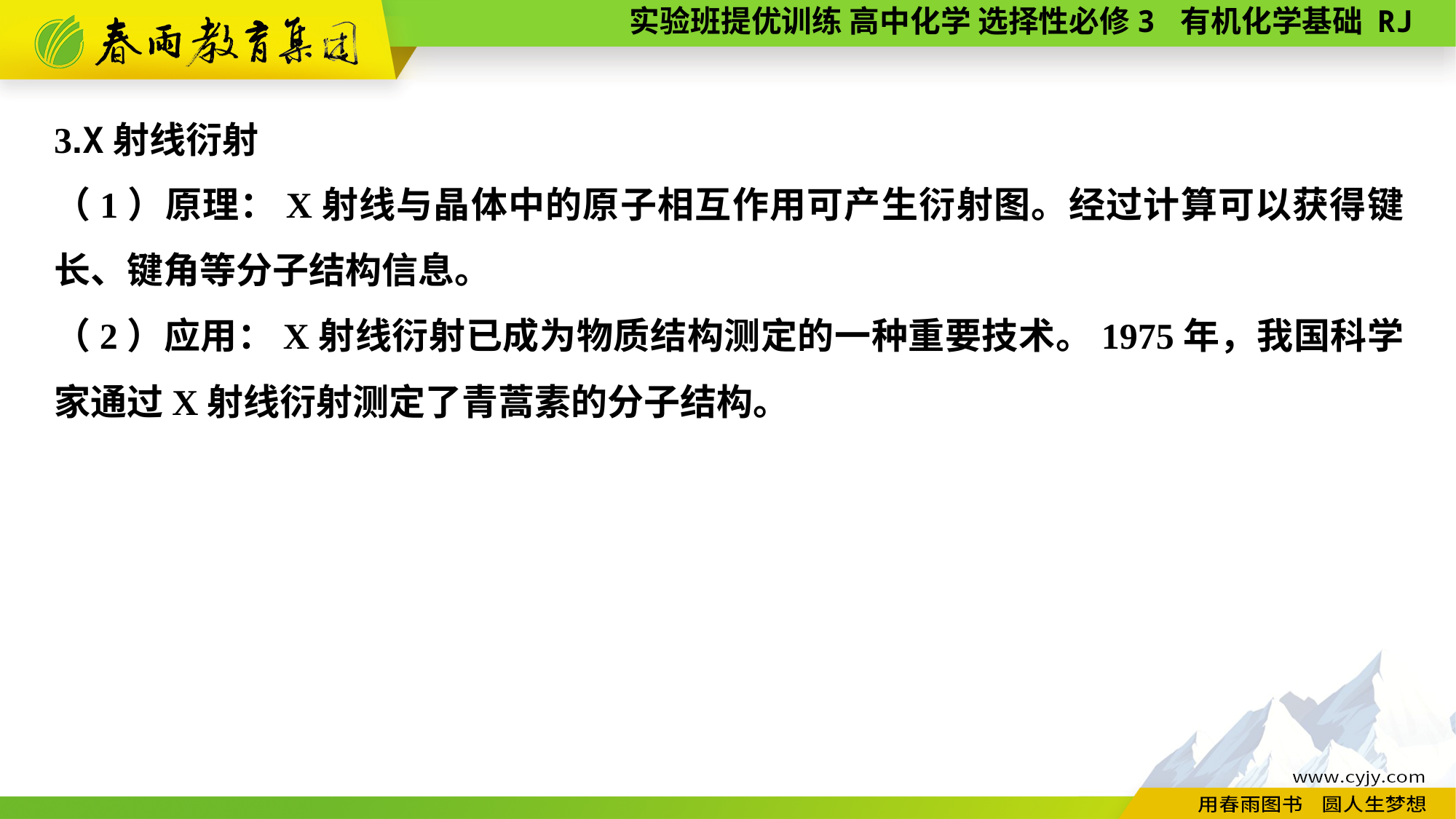

3.X射线衍射
（1）原理：X射线与晶体中的原子相互作用可产生衍射图。经过计算可以获得键长、键角等分子结构信息。
（2）应用：X射线衍射已成为物质结构测定的一种重要技术。1975年，我国科学家通过X射线衍射测定了青蒿素的分子结构。